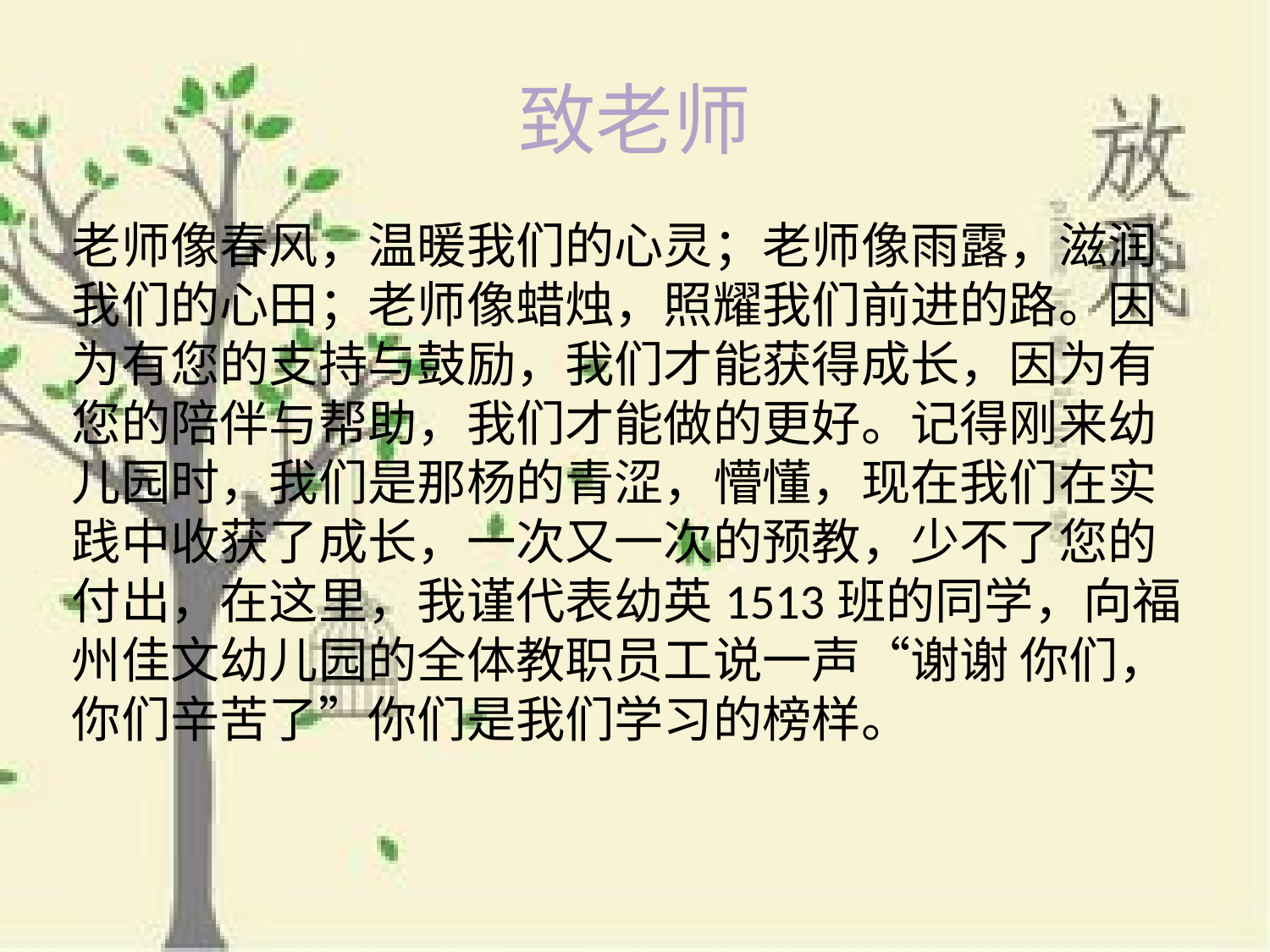

# 致老师
老师像春风，温暖我们的心灵；老师像雨露，滋润我们的心田；老师像蜡烛，照耀我们前进的路。因为有您的支持与鼓励，我们才能获得成长，因为有您的陪伴与帮助，我们才能做的更好。记得刚来幼儿园时，我们是那杨的青涩，懵懂，现在我们在实践中收获了成长，一次又一次的预教，少不了您的付出，在这里，我谨代表幼英1513班的同学，向福州佳文幼儿园的全体教职员工说一声“谢谢 你们，你们辛苦了”你们是我们学习的榜样。